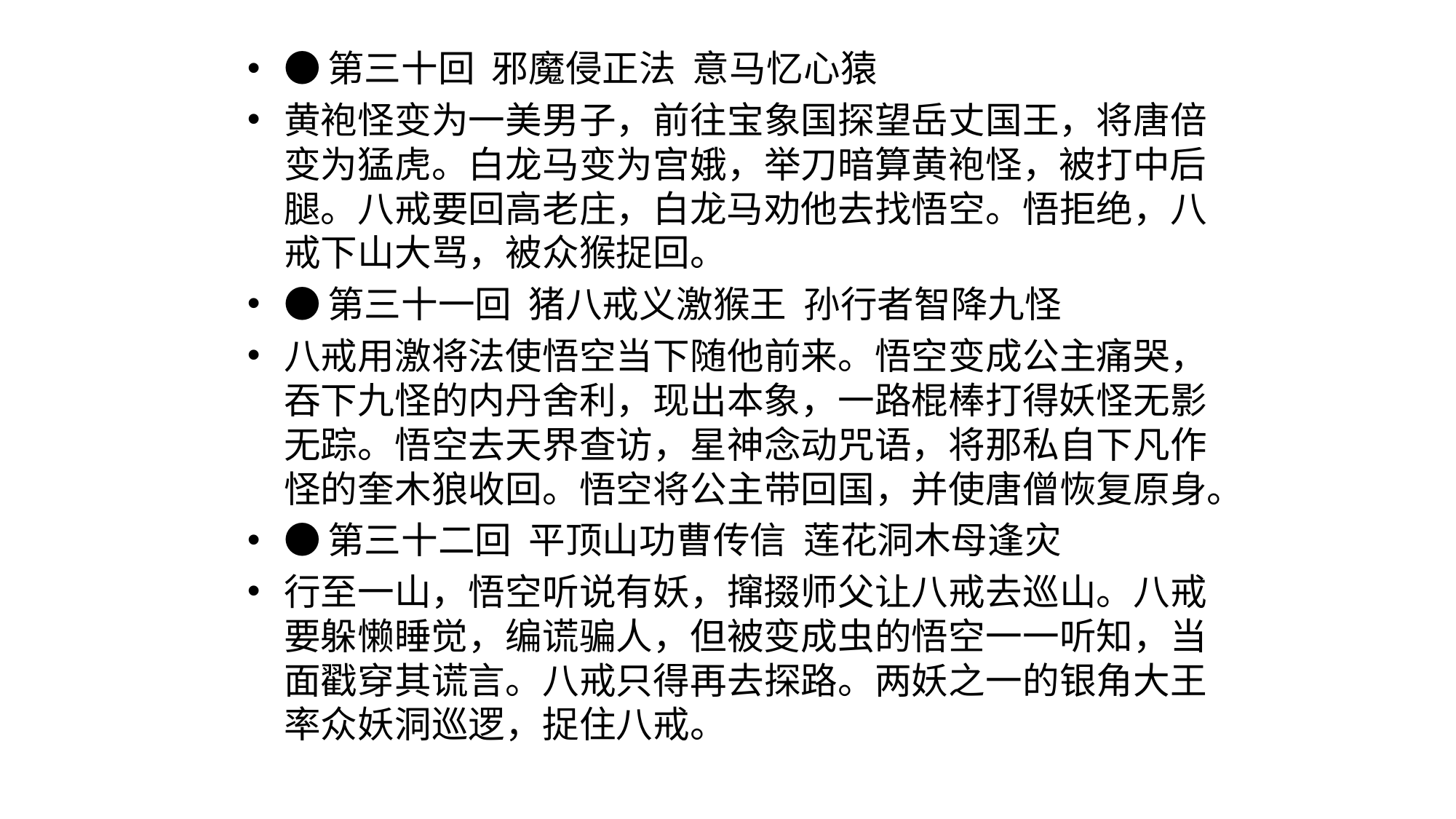

#
●第三十回  邪魔侵正法  意马忆心猿
黄袍怪变为一美男子，前往宝象国探望岳丈国王，将唐倍变为猛虎。白龙马变为宫娥，举刀暗算黄袍怪，被打中后腿。八戒要回高老庄，白龙马劝他去找悟空。悟拒绝，八戒下山大骂，被众猴捉回。
●第三十一回  猪八戒义激猴王  孙行者智降九怪
八戒用激将法使悟空当下随他前来。悟空变成公主痛哭，吞下九怪的内丹舍利，现出本象，一路棍棒打得妖怪无影无踪。悟空去天界查访，星神念动咒语，将那私自下凡作怪的奎木狼收回。悟空将公主带回国，并使唐僧恢复原身。
●第三十二回  平顶山功曹传信  莲花洞木母逢灾
行至一山，悟空听说有妖，撺掇师父让八戒去巡山。八戒要躲懒睡觉，编谎骗人，但被变成虫的悟空一一听知，当面戳穿其谎言。八戒只得再去探路。两妖之一的银角大王率众妖洞巡逻，捉住八戒。